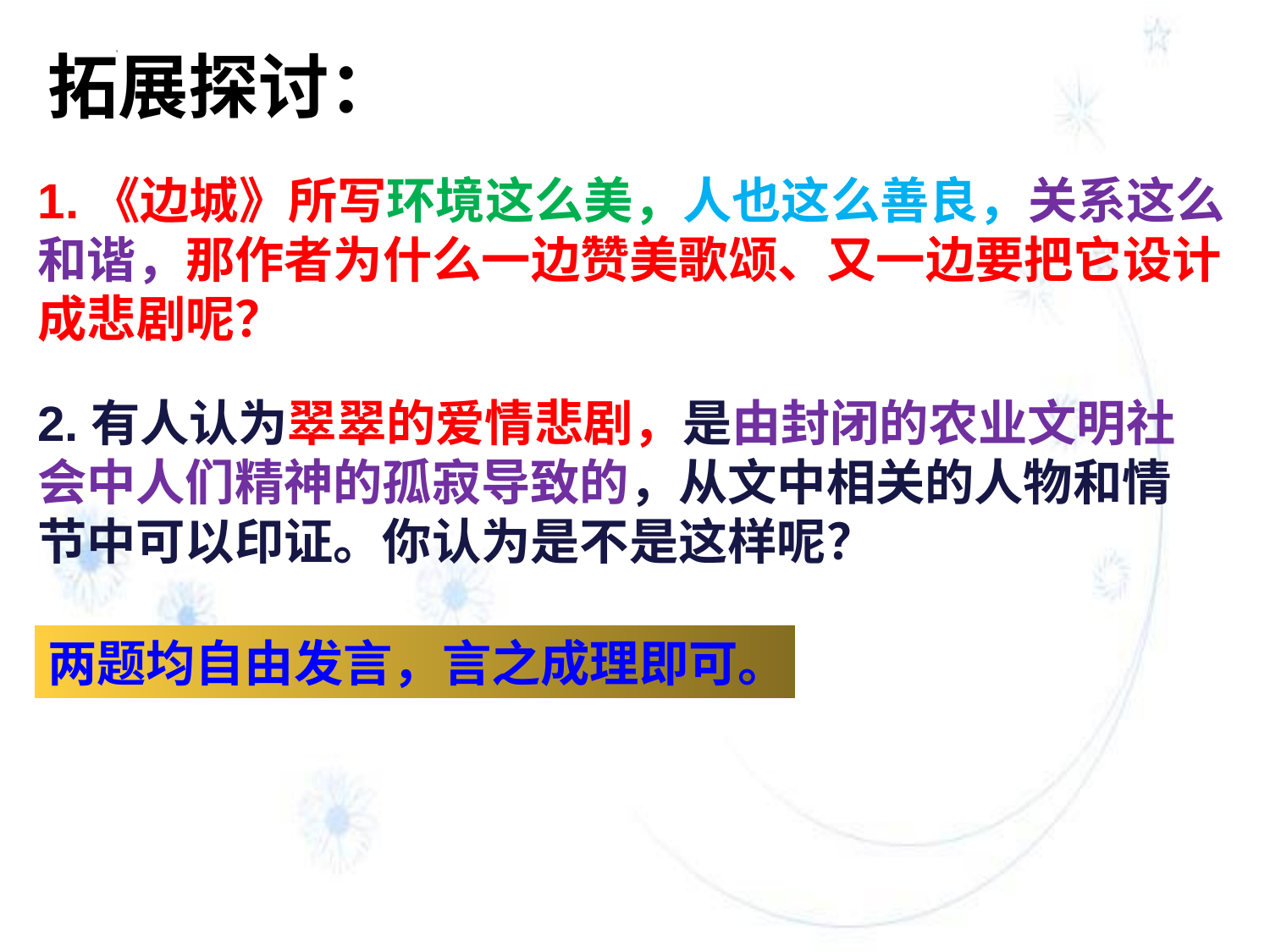

拓展探讨：
# 1.《边城》所写环境这么美，人也这么善良，关系这么和谐，那作者为什么一边赞美歌颂、又一边要把它设计成悲剧呢？
2.有人认为翠翠的爱情悲剧，是由封闭的农业文明社会中人们精神的孤寂导致的，从文中相关的人物和情节中可以印证。你认为是不是这样呢？

两题均自由发言，言之成理即可。